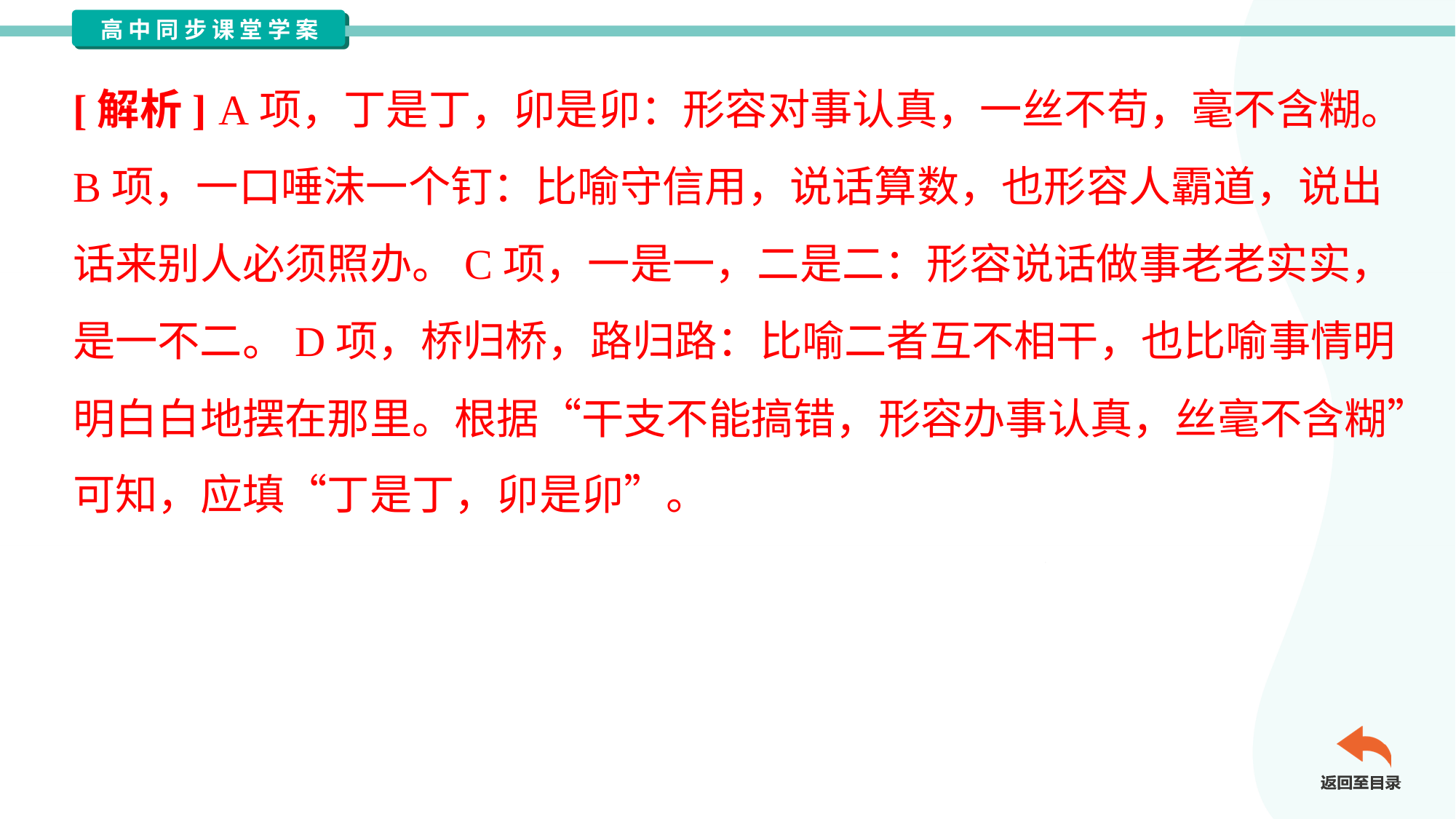

[解析] A项，丁是丁，卯是卯：形容对事认真，一丝不苟，毫不含糊。
B项，一口唾沫一个钉：比喻守信用，说话算数，也形容人霸道，说出
话来别人必须照办。C项，一是一，二是二：形容说话做事老老实实，
是一不二。D项，桥归桥，路归路：比喻二者互不相干，也比喻事情明
明白白地摆在那里。根据“干支不能搞错，形容办事认真，丝毫不含糊”
可知，应填“丁是丁，卯是卯”。